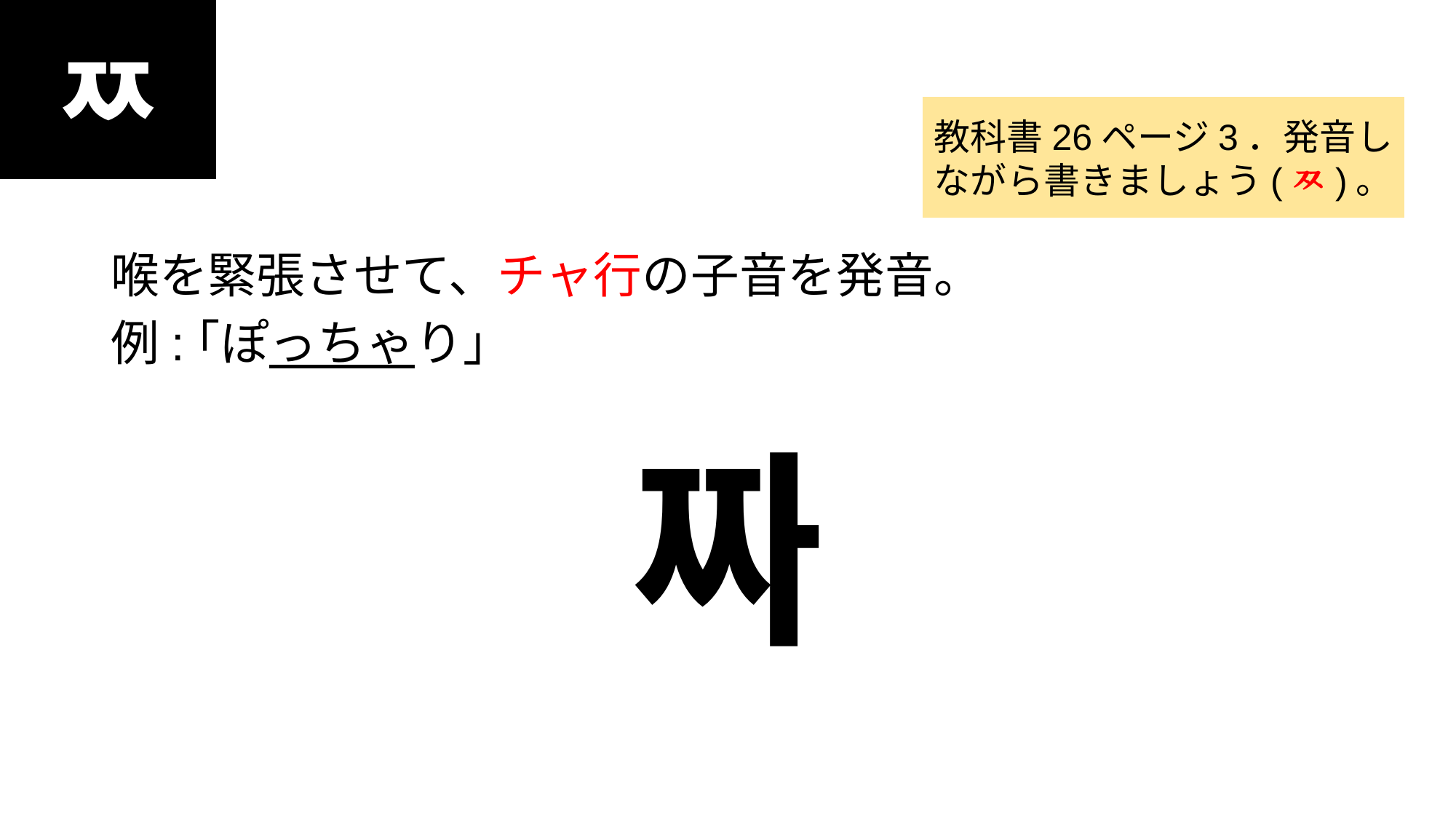

ㅉ
#
教科書26ページ3．発音しながら書きましょう(ㅉ)。

喉を緊張させて、チャ行の子音を発音。
例:｢ぽっちゃり｣

짜